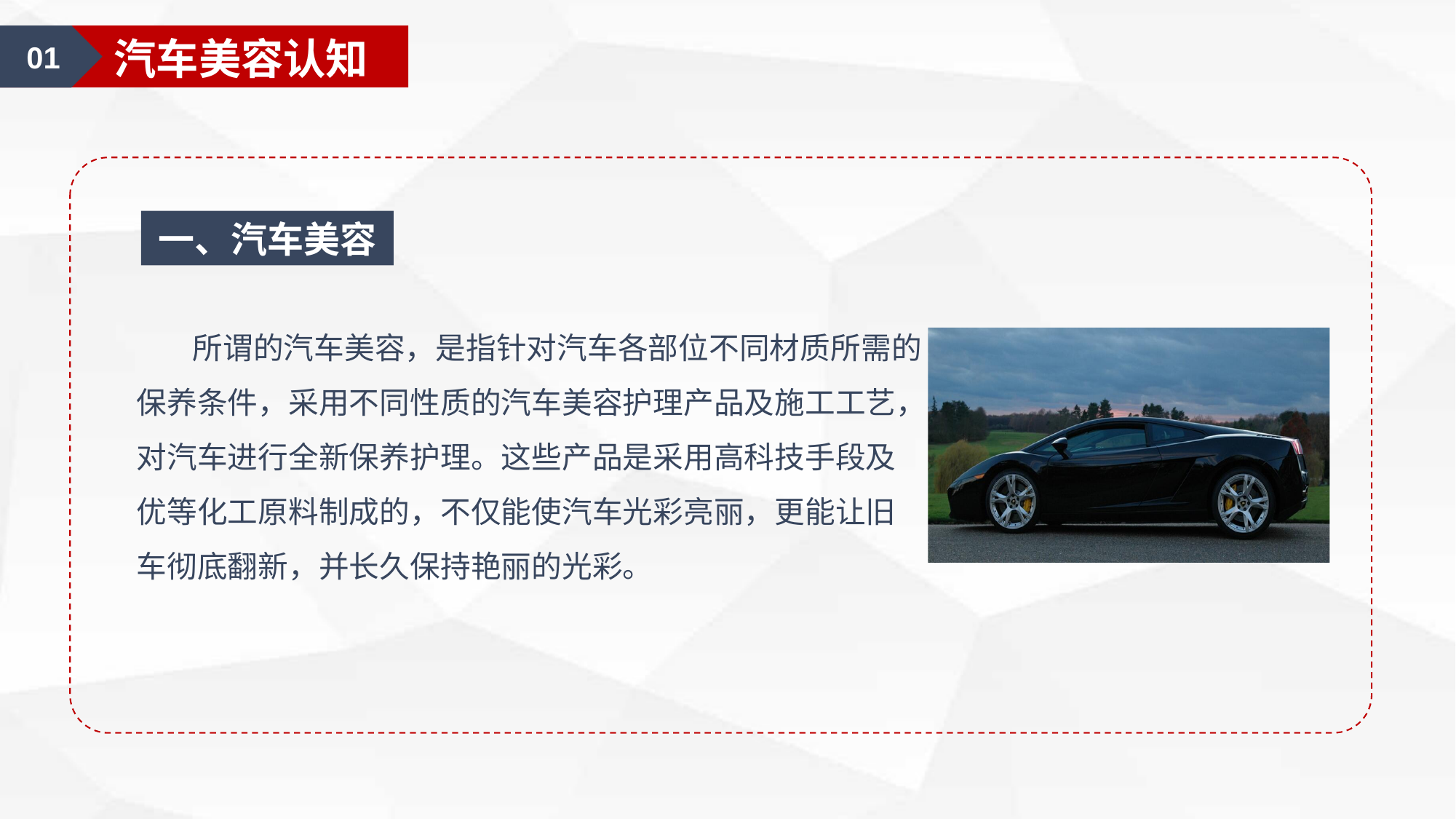

01
汽车美容认知

一、汽车美容
        所谓的汽车美容，是指针对汽车各部位不同材质所需的保养条件，采用不同性质的汽车美容护理产品及施工工艺，对汽车进行全新保养护理。这些产品是采用高科技手段及优等化工原料制成的，不仅能使汽车光彩亮丽，更能让旧车彻底翻新，并长久保持艳丽的光彩。